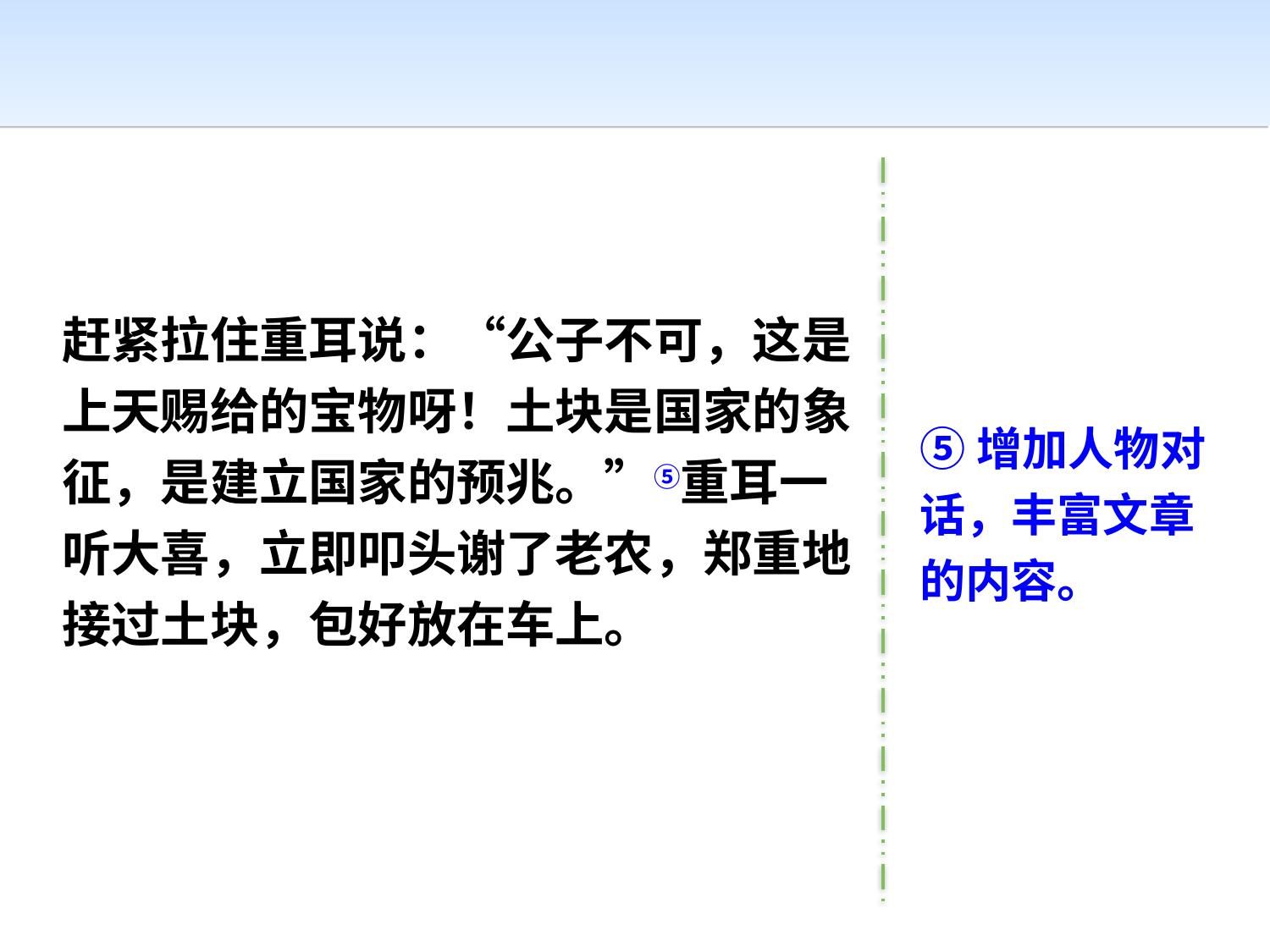

赶紧拉住重耳说：“公子不可，这是上天赐给的宝物呀！土块是国家的象征，是建立国家的预兆。”⑤重耳一听大喜，立即叩头谢了老农，郑重地接过土块，包好放在车上。
⑤增加人物对话，丰富文章的内容。